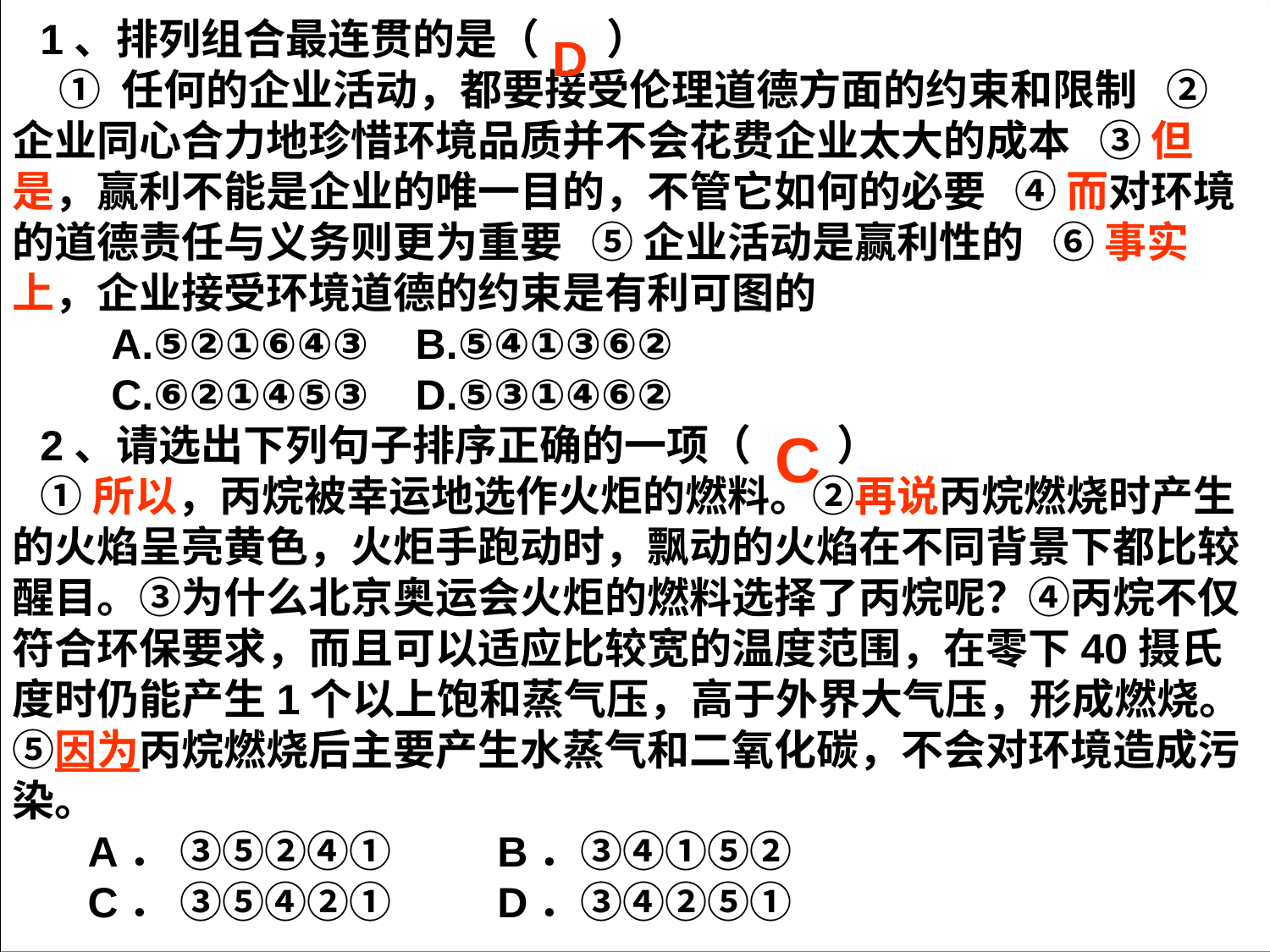

D
1、排列组合最连贯的是（       ）
  ① 任何的企业活动，都要接受伦理道德方面的约束和限制   ② 企业同心合力地珍惜环境品质并不会花费企业太大的成本   ③ 但是，赢利不能是企业的唯一目的，不管它如何的必要   ④ 而对环境的道德责任与义务则更为重要   ⑤ 企业活动是赢利性的   ⑥ 事实上，企业接受环境道德的约束是有利可图的
      A.⑤②①⑥④③    B.⑤④①③⑥②
      C.⑥②①④⑤③    D.⑤③①④⑥②
2、请选出下列句子排序正确的一项（         ）
①所以，丙烷被幸运地选作火炬的燃料。②再说丙烷燃烧时产生的火焰呈亮黄色，火炬手跑动时，飘动的火焰在不同背景下都比较醒目。③为什么北京奥运会火炬的燃料选择了丙烷呢？④丙烷不仅符合环保要求，而且可以适应比较宽的温度范围，在零下40摄氏度时仍能产生1个以上饱和蒸气压，高于外界大气压，形成燃烧。⑤因为丙烷燃烧后主要产生水蒸气和二氧化碳，不会对环境造成污染。
    A． ③⑤②④①          B．③④①⑤②
    C． ③⑤④②①          D．③④②⑤①
C